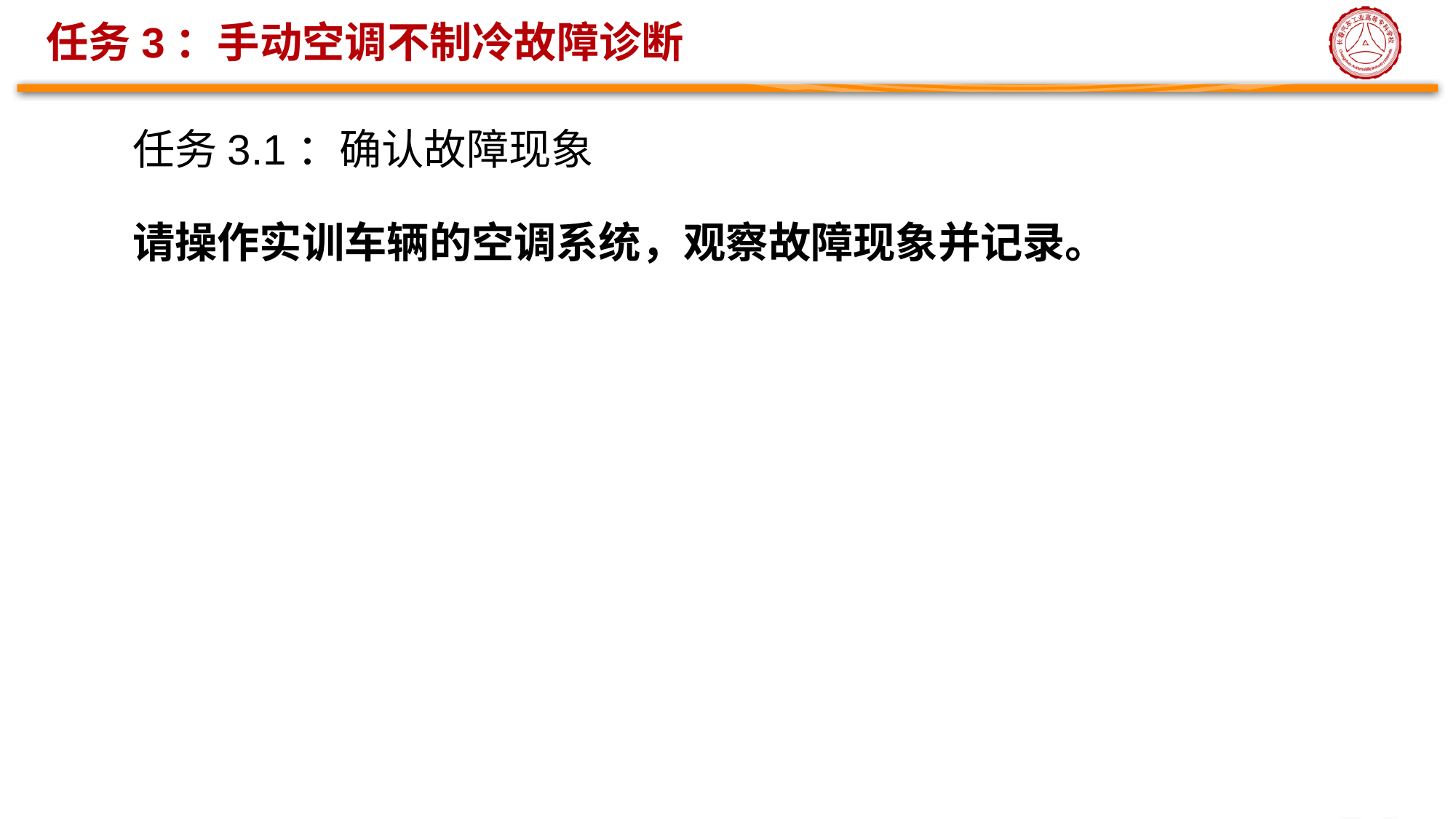

# 任务3：手动空调不制冷故障诊断
任务3.1：确认故障现象
请操作实训车辆的空调系统，观察故障现象并记录。